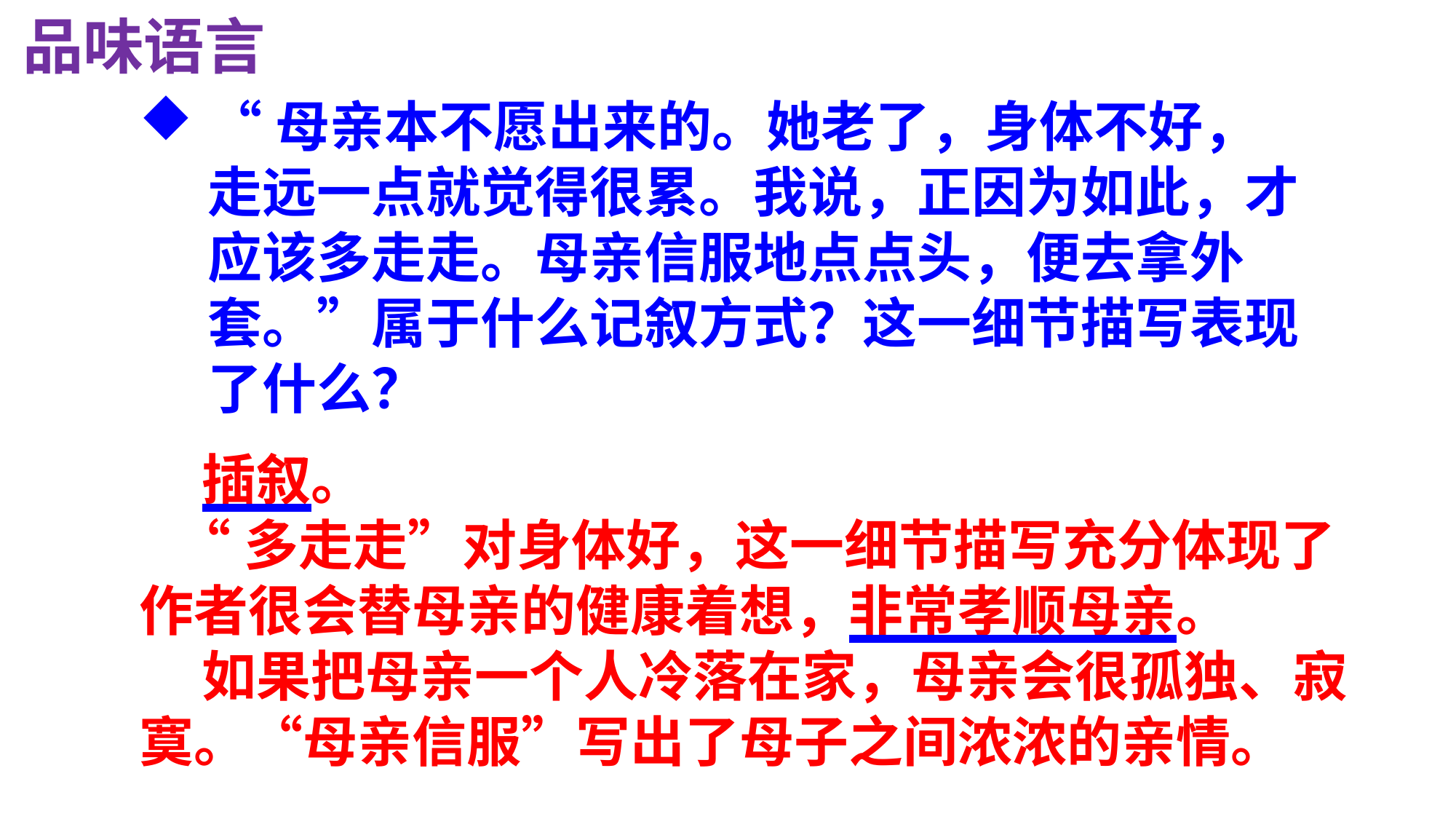

品味语言
“母亲本不愿出来的。她老了，身体不好，走远一点就觉得很累。我说，正因为如此，才应该多走走。母亲信服地点点头，便去拿外套。”属于什么记叙方式？这一细节描写表现了什么？
    插叙。
   “多走走”对身体好，这一细节描写充分体现了作者很会替母亲的健康着想，非常孝顺母亲。
    如果把母亲一个人冷落在家，母亲会很孤独、寂寞。“母亲信服”写出了母子之间浓浓的亲情。